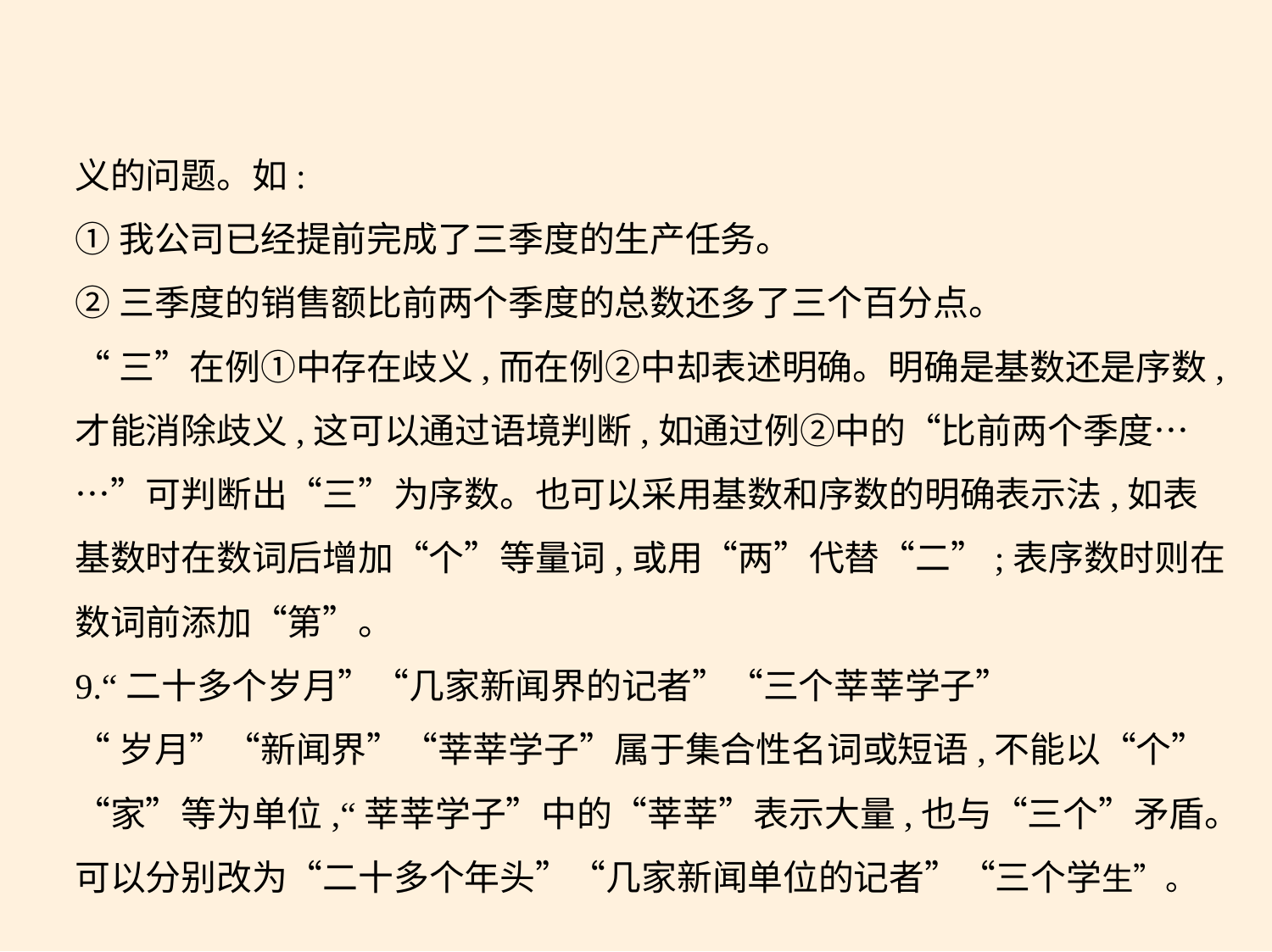

义的问题。如:
①我公司已经提前完成了三季度的生产任务。
②三季度的销售额比前两个季度的总数还多了三个百分点。
“三”在例①中存在歧义,而在例②中却表述明确。明确是基数还是序数,
才能消除歧义,这可以通过语境判断,如通过例②中的“比前两个季度…
…”可判断出“三”为序数。也可以采用基数和序数的明确表示法,如表
基数时在数词后增加“个”等量词,或用“两”代替“二”;表序数时则在
数词前添加“第”。
9.“二十多个岁月”“几家新闻界的记者”“三个莘莘学子”
“岁月”“新闻界”“莘莘学子”属于集合性名词或短语,不能以“个”
“家”等为单位,“莘莘学子”中的“莘莘”表示大量,也与“三个”矛盾。可以分别改为“二十多个年头”“几家新闻单位的记者”“三个学生”。